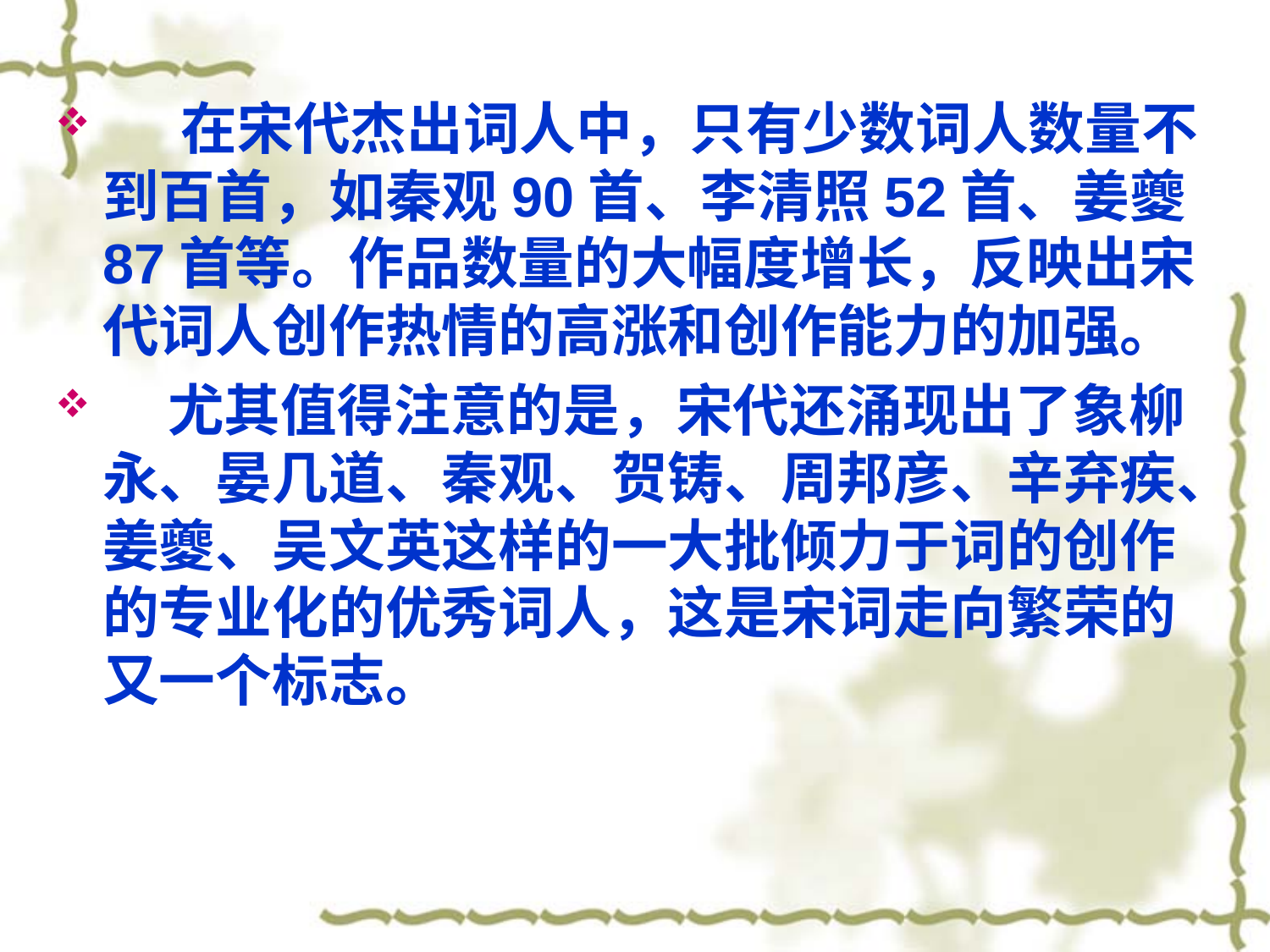

在宋代杰出词人中，只有少数词人数量不到百首，如秦观90首、李清照52首、姜夔87首等。作品数量的大幅度增长，反映出宋代词人创作热情的高涨和创作能力的加强。
    尤其值得注意的是，宋代还涌现出了象柳永、晏几道、秦观、贺铸、周邦彦、辛弃疾、姜夔、吴文英这样的一大批倾力于词的创作的专业化的优秀词人，这是宋词走向繁荣的又一个标志。

#